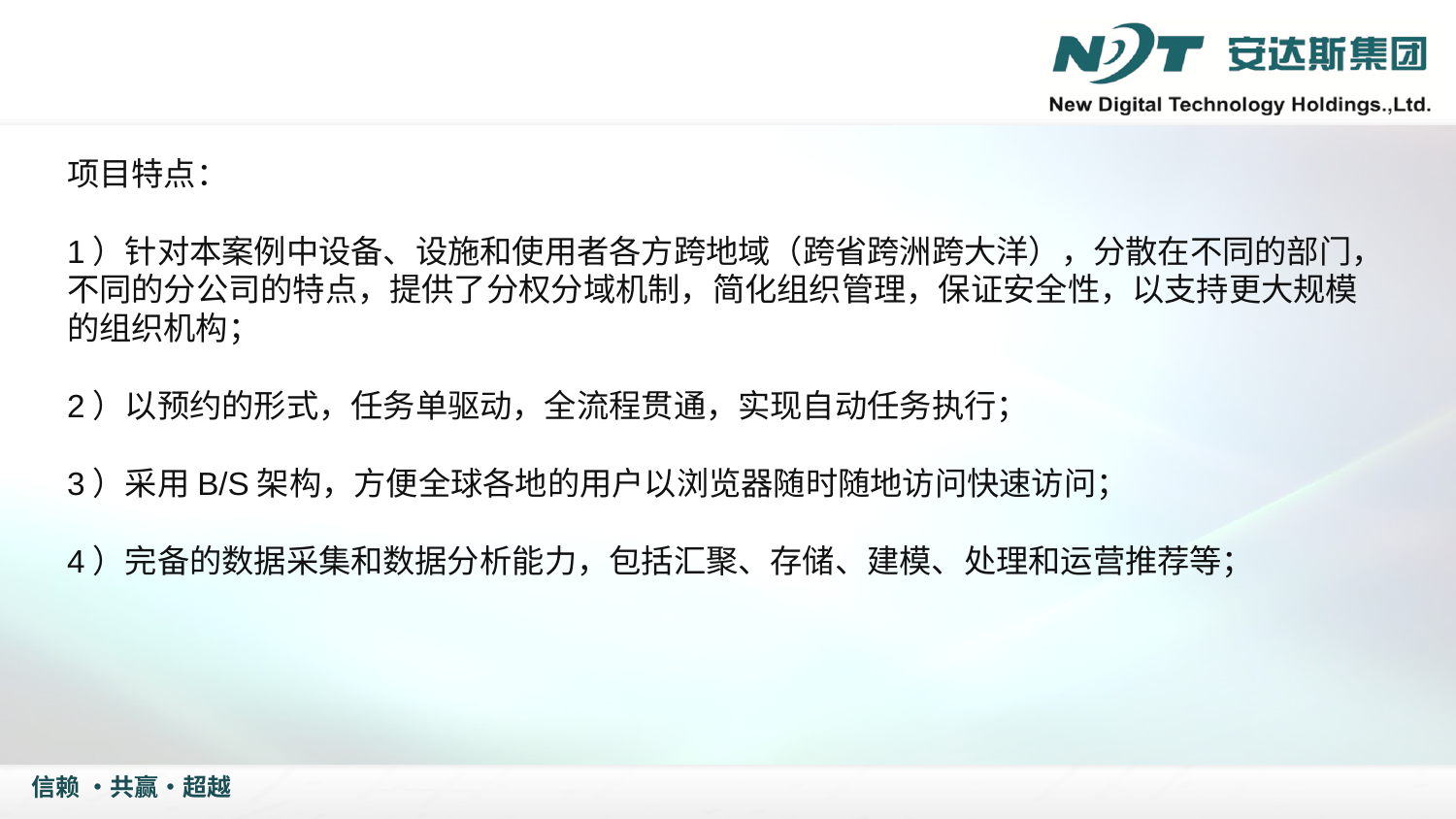

项目特点：

1）针对本案例中设备、设施和使用者各方跨地域（跨省跨洲跨大洋），分散在不同的部门，不同的分公司的特点，提供了分权分域机制，简化组织管理，保证安全性，以支持更大规模的组织机构；

2）以预约的形式，任务单驱动，全流程贯通，实现自动任务执行；

3）采用B/S架构，方便全球各地的用户以浏览器随时随地访问快速访问；

4）完备的数据采集和数据分析能力，包括汇聚、存储、建模、处理和运营推荐等；